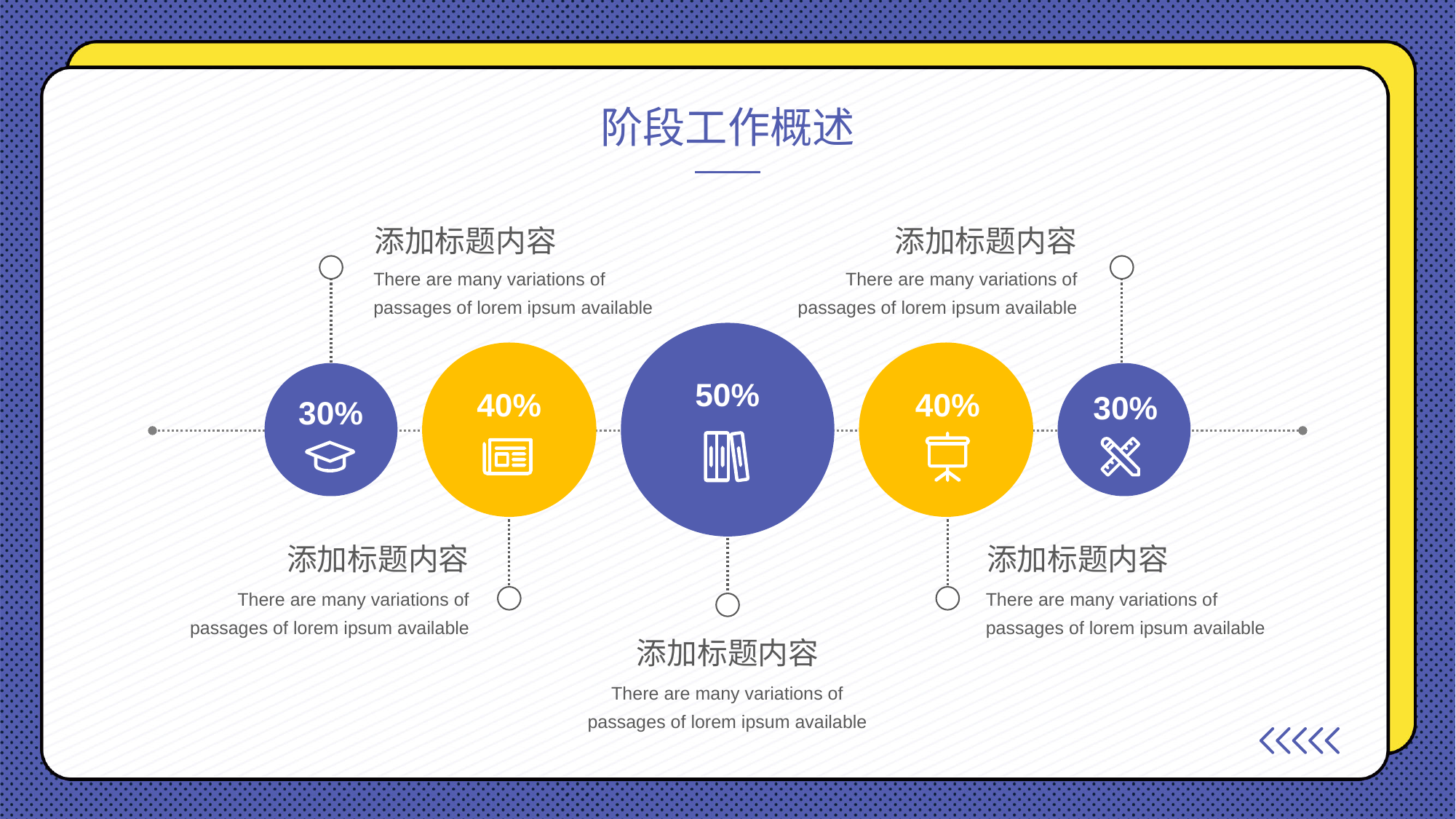

阶段工作概述
添加标题内容
There are many variations of passages of lorem ipsum available
添加标题内容
There are many variations of passages of lorem ipsum available

30%

30%

50%

40%

40%

添加标题内容
There are many variations of passages of lorem ipsum available
添加标题内容
There are many variations of passages of lorem ipsum available
添加标题内容
There are many variations of passages of lorem ipsum available